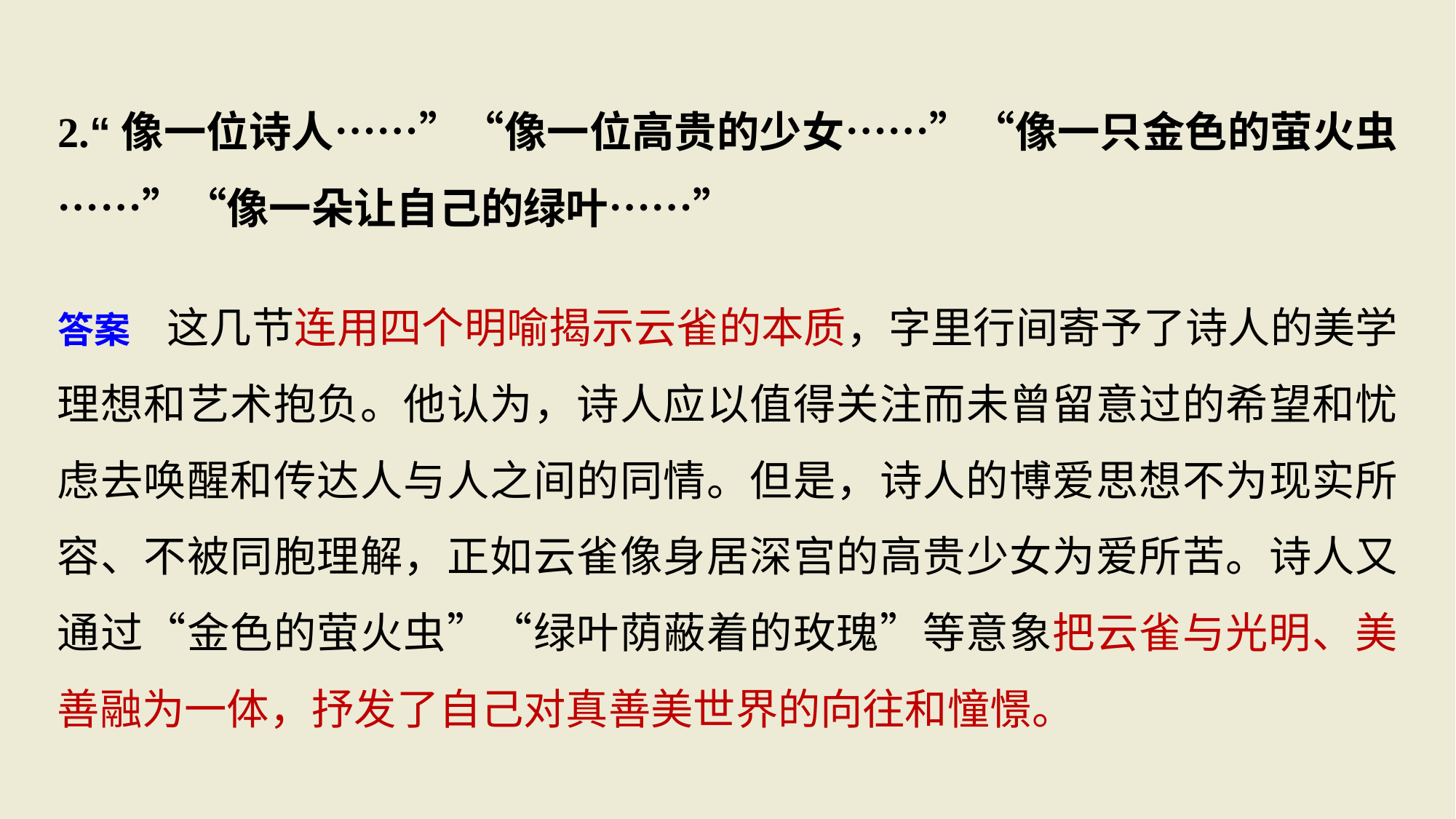

2.“像一位诗人……”“像一位高贵的少女……”“像一只金色的萤火虫……”“像一朵让自己的绿叶……”
答案　这几节连用四个明喻揭示云雀的本质，字里行间寄予了诗人的美学理想和艺术抱负。他认为，诗人应以值得关注而未曾留意过的希望和忧虑去唤醒和传达人与人之间的同情。但是，诗人的博爱思想不为现实所容、不被同胞理解，正如云雀像身居深宫的高贵少女为爱所苦。诗人又通过“金色的萤火虫”“绿叶荫蔽着的玫瑰”等意象把云雀与光明、美善融为一体，抒发了自己对真善美世界的向往和憧憬。